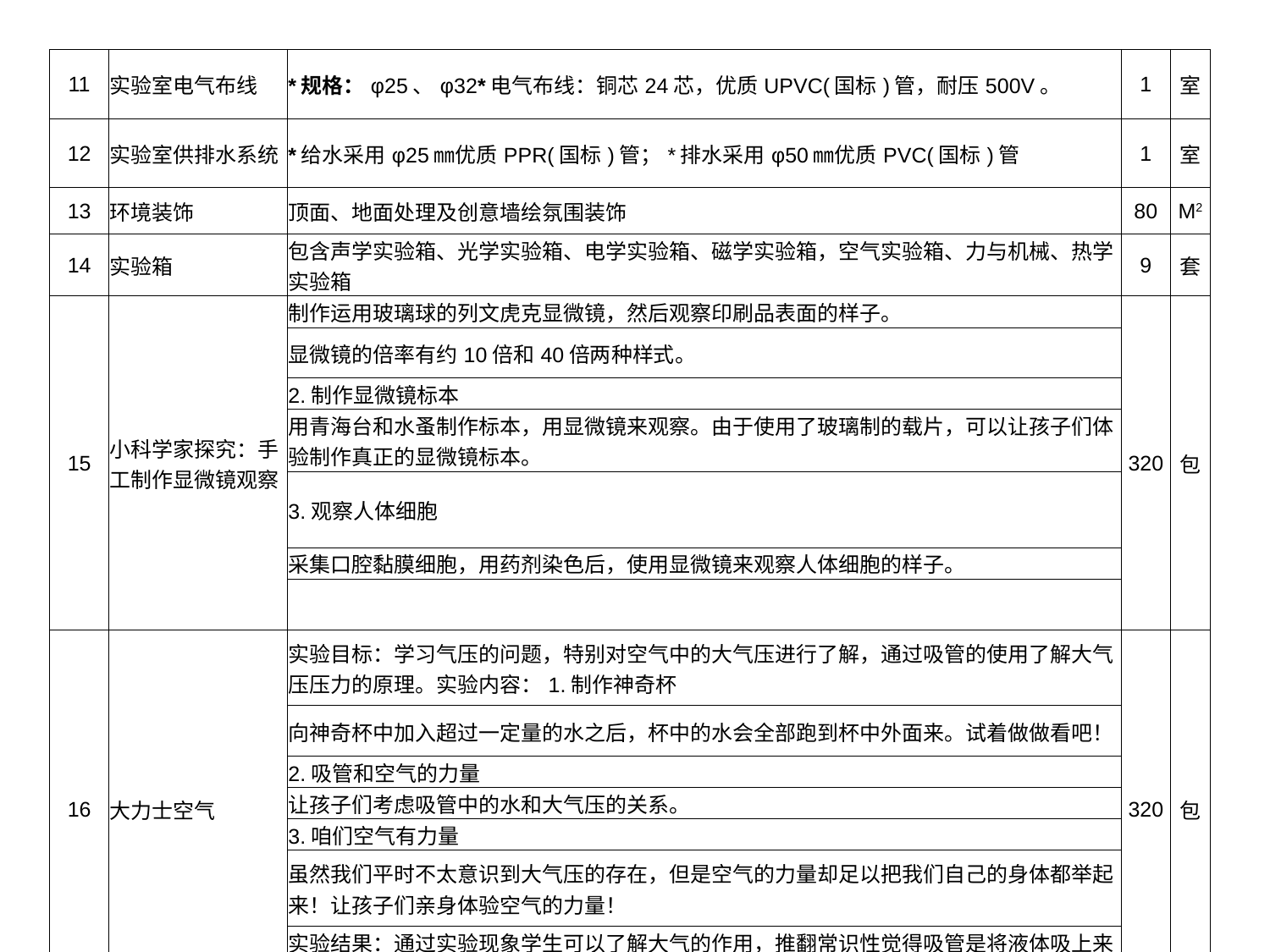

| 11 | 实验室电气布线 | \*规格：φ25、φ32\*电气布线：铜芯24芯，优质UPVC(国标)管，耐压500V。 | 1 | 室 |
| --- | --- | --- | --- | --- |
| 12 | 实验室供排水系统 | \*给水采用φ25㎜优质PPR(国标)管；\*排水采用φ50㎜优质PVC(国标)管 | 1 | 室 |
| 13 | 环境装饰 | 顶面、地面处理及创意墙绘氛围装饰 | 80 | M2 |
| 14 | 实验箱 | 包含声学实验箱、光学实验箱、电学实验箱、磁学实验箱，空气实验箱、力与机械、热学实验箱 | 9 | 套 |
| 15 | 小科学家探究：手工制作显微镜观察 | 制作运用玻璃球的列文虎克显微镜，然后观察印刷品表面的样子。 | 320 | 包 |
|  |  | 显微镜的倍率有约10倍和40倍两种样式。 |  |  |
|  |  | 2.制作显微镜标本 |  |  |
|  |  | 用青海台和水蚤制作标本，用显微镜来观察。由于使用了玻璃制的载片，可以让孩子们体验制作真正的显微镜标本。 |  |  |
|  |  | 3.观察人体细胞 |  |  |
|  |  | 采集口腔黏膜细胞，用药剂染色后，使用显微镜来观察人体细胞的样子。 |  |  |
|  |  |  |  |  |
| 16 | 大力士空气 | 实验目标：学习气压的问题，特别对空气中的大气压进行了解，通过吸管的使用了解大气压压力的原理。实验内容：1.制作神奇杯 | 320 | 包 |
|  |  | 向神奇杯中加入超过一定量的水之后，杯中的水会全部跑到杯中外面来。试着做做看吧！ |  |  |
|  |  | 2.吸管和空气的力量 |  |  |
|  |  | 让孩子们考虑吸管中的水和大气压的关系。 |  |  |
|  |  | 3.咱们空气有力量 |  |  |
|  |  | 虽然我们平时不太意识到大气压的存在，但是空气的力量却足以把我们自己的身体都举起来！让孩子们亲身体验空气的力量！ |  |  |
|  |  | 实验结果：通过实验现象学生可以了解大气的作用，推翻常识性觉得吸管是将液体吸上来的错误想法。 |  |  |